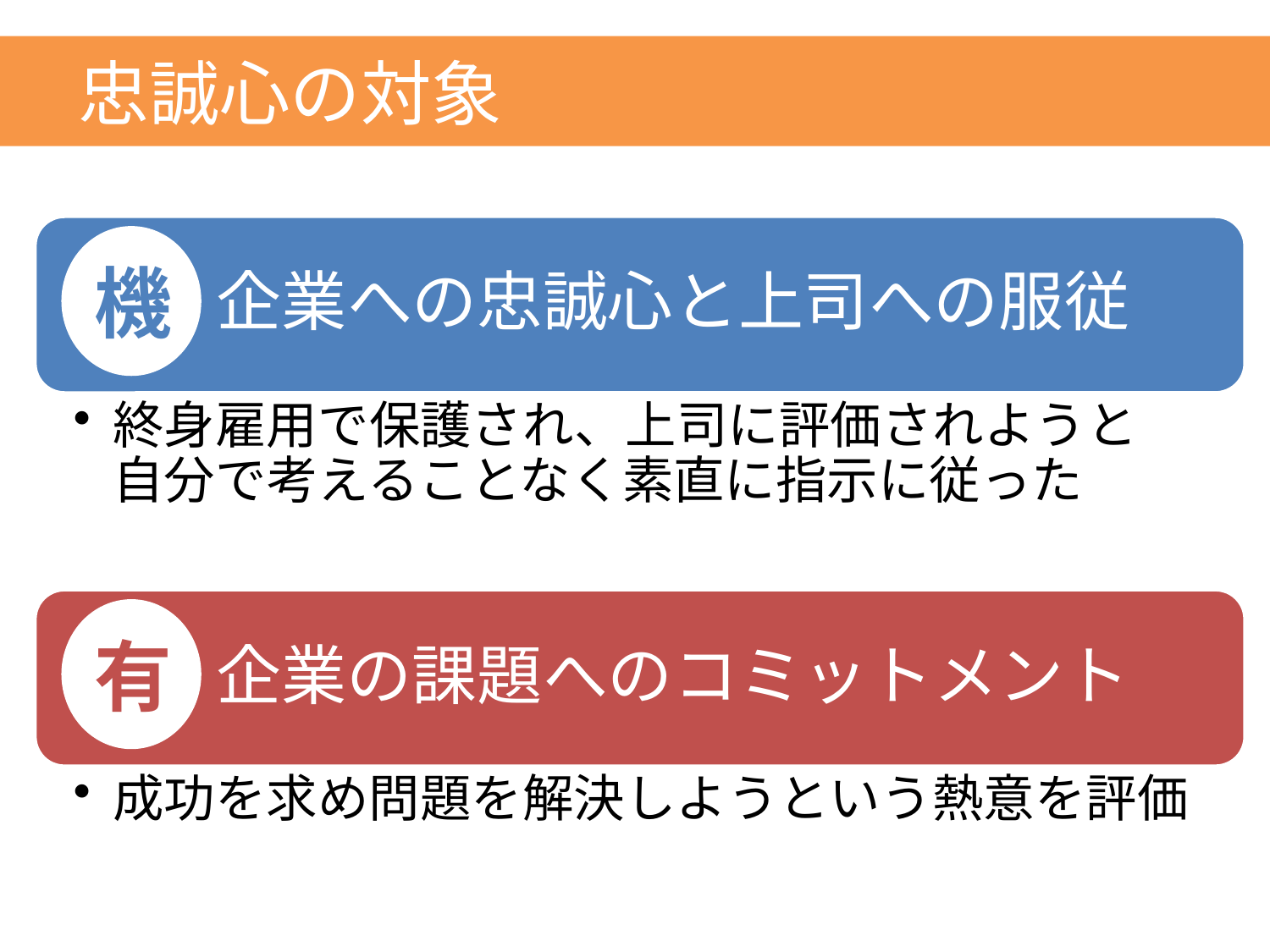

忠誠心の対象
　　 企業への忠誠心と上司への服従
終身雇用で保護され、上司に評価されようと　自分で考えることなく素直に指示に従った
　　 企業の課題へのコミットメント
成功を求め問題を解決しようという熱意を評価
機
有